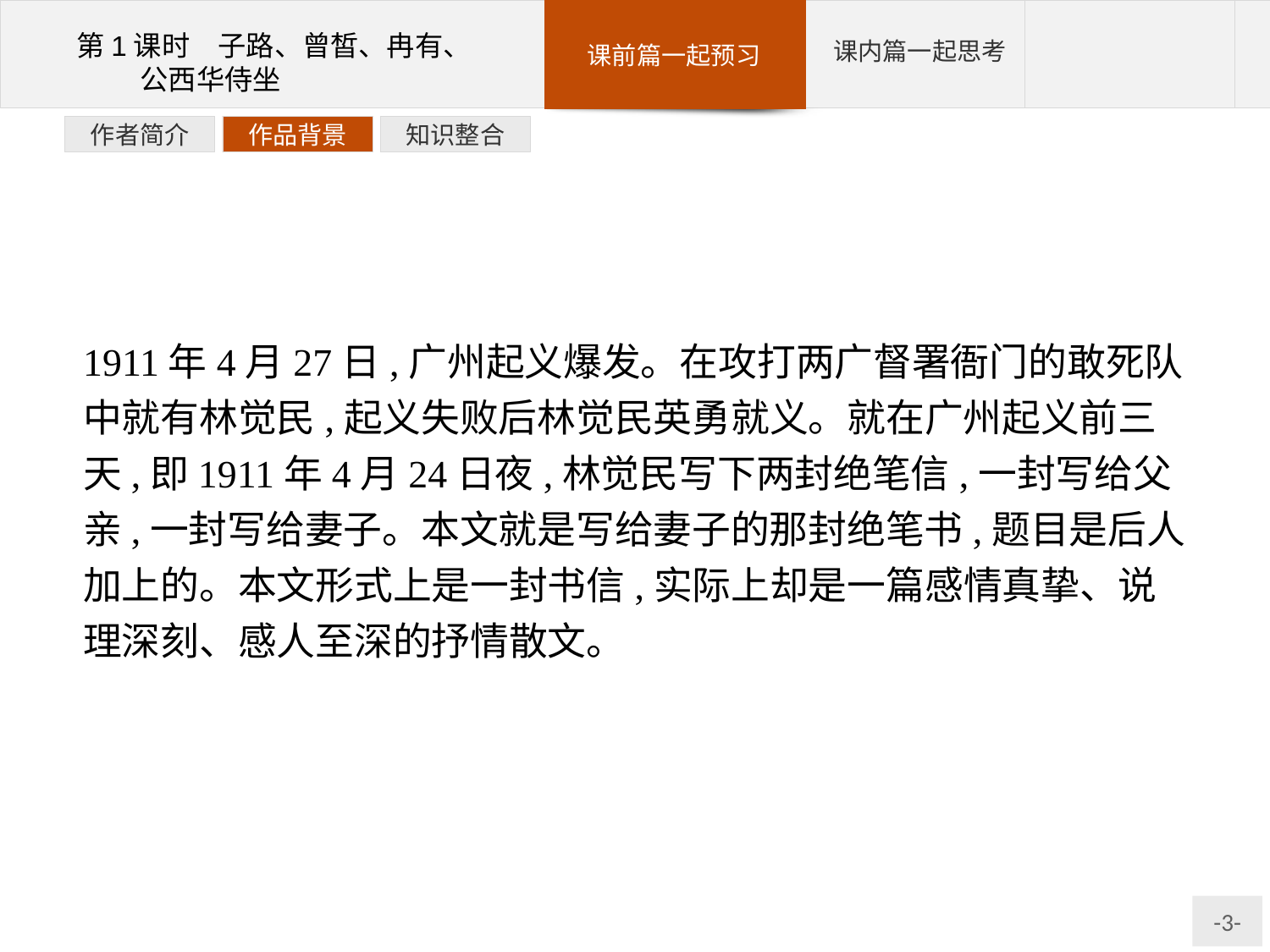

知识整合
作品背景
作者简介
1911年4月27日,广州起义爆发。在攻打两广督署衙门的敢死队中就有林觉民,起义失败后林觉民英勇就义。就在广州起义前三天,即1911年4月24日夜,林觉民写下两封绝笔信,一封写给父亲,一封写给妻子。本文就是写给妻子的那封绝笔书,题目是后人加上的。本文形式上是一封书信,实际上却是一篇感情真挚、说理深刻、感人至深的抒情散文。